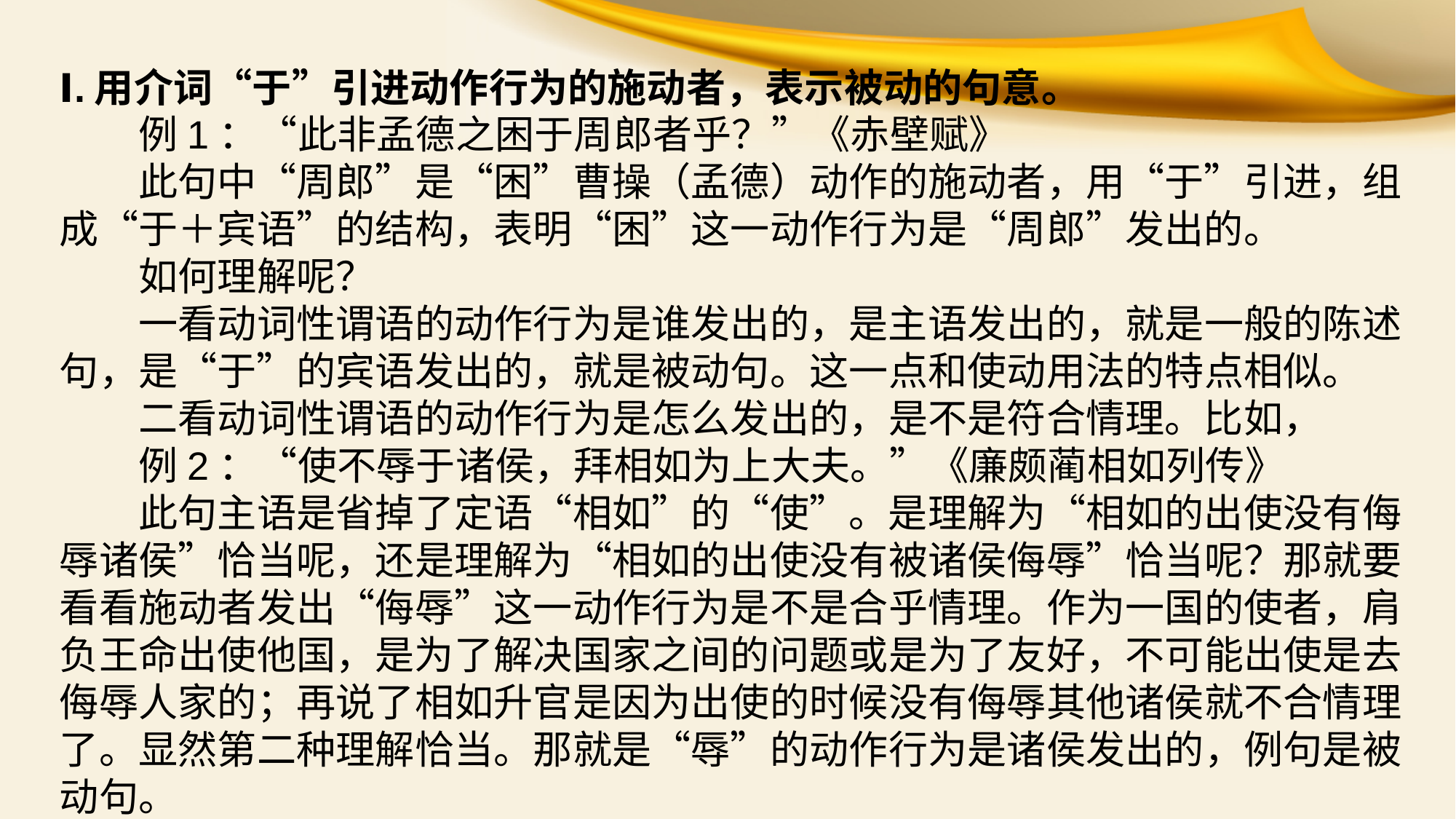

Ⅰ.用介词“于”引进动作行为的施动者，表示被动的句意。
　　例1：“此非孟德之困于周郎者乎？”《赤壁赋》
　　此句中“周郎”是“困”曹操（孟德）动作的施动者，用“于”引进，组成“于＋宾语”的结构，表明“困”这一动作行为是“周郎”发出的。
　　如何理解呢？
　　一看动词性谓语的动作行为是谁发出的，是主语发出的，就是一般的陈述句，是“于”的宾语发出的，就是被动句。这一点和使动用法的特点相似。
　　二看动词性谓语的动作行为是怎么发出的，是不是符合情理。比如，
　　例2：“使不辱于诸侯，拜相如为上大夫。”《廉颇蔺相如列传》
　　此句主语是省掉了定语“相如”的“使”。是理解为“相如的出使没有侮辱诸侯”恰当呢，还是理解为“相如的出使没有被诸侯侮辱”恰当呢？那就要看看施动者发出“侮辱”这一动作行为是不是合乎情理。作为一国的使者，肩负王命出使他国，是为了解决国家之间的问题或是为了友好，不可能出使是去侮辱人家的；再说了相如升官是因为出使的时候没有侮辱其他诸侯就不合情理了。显然第二种理解恰当。那就是“辱”的动作行为是诸侯发出的，例句是被动句。